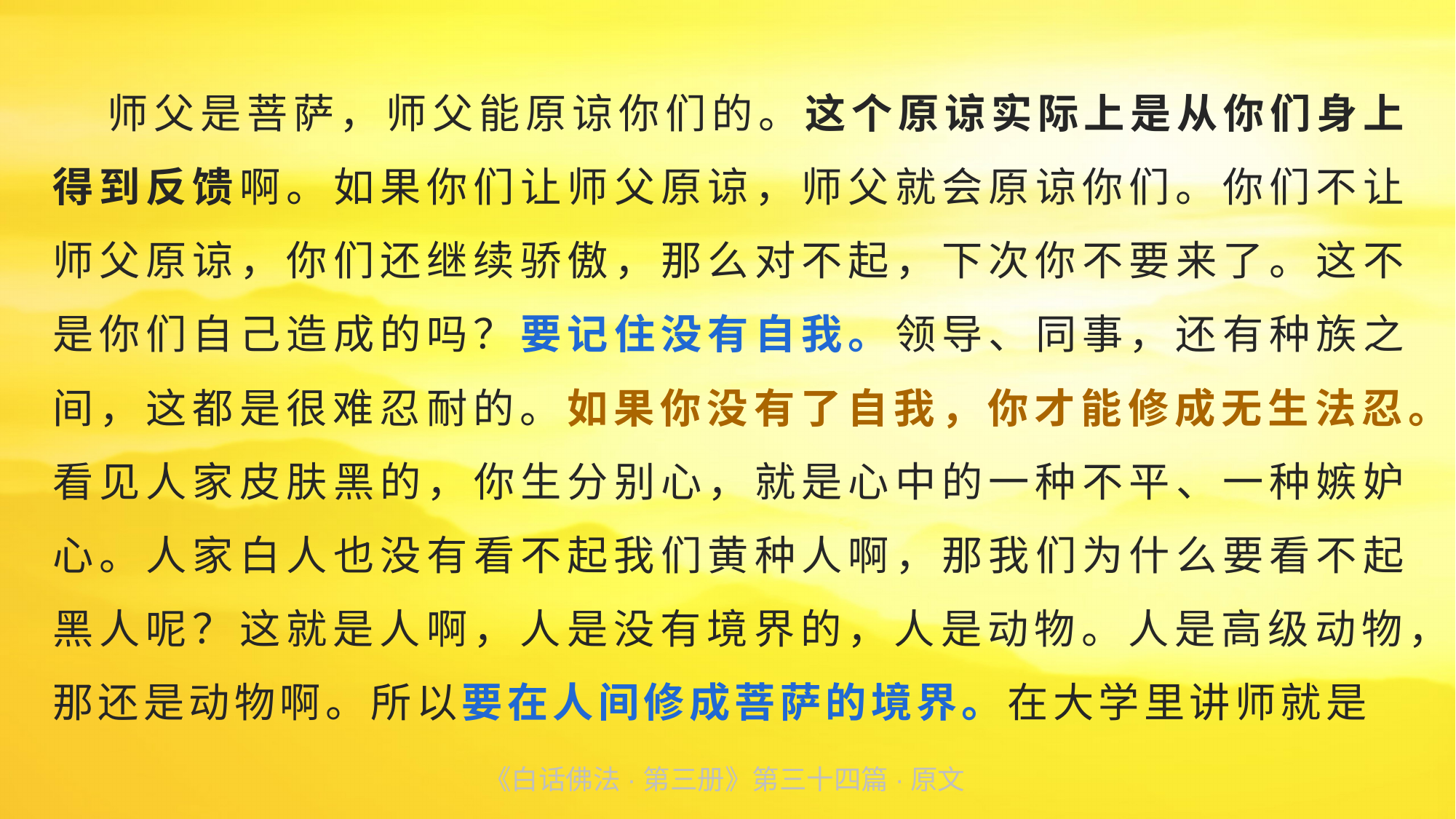

师父是菩萨，师父能原谅你们的。这个原谅实际上是从你们身上得到反馈啊。如果你们让师父原谅，师父就会原谅你们。你们不让师父原谅，你们还继续骄傲，那么对不起，下次你不要来了。这不是你们自己造成的吗？要记住没有自我。领导、同事，还有种族之间，这都是很难忍耐的。如果你没有了自我，你才能修成无生法忍。看见人家皮肤黑的，你生分别心，就是心中的一种不平、一种嫉妒心。人家白人也没有看不起我们黄种人啊，那我们为什么要看不起黑人呢？这就是人啊，人是没有境界的，人是动物。人是高级动物，那还是动物啊。所以要在人间修成菩萨的境界。在大学里讲师就是
《白话佛法·第三册》第三十四篇·原文